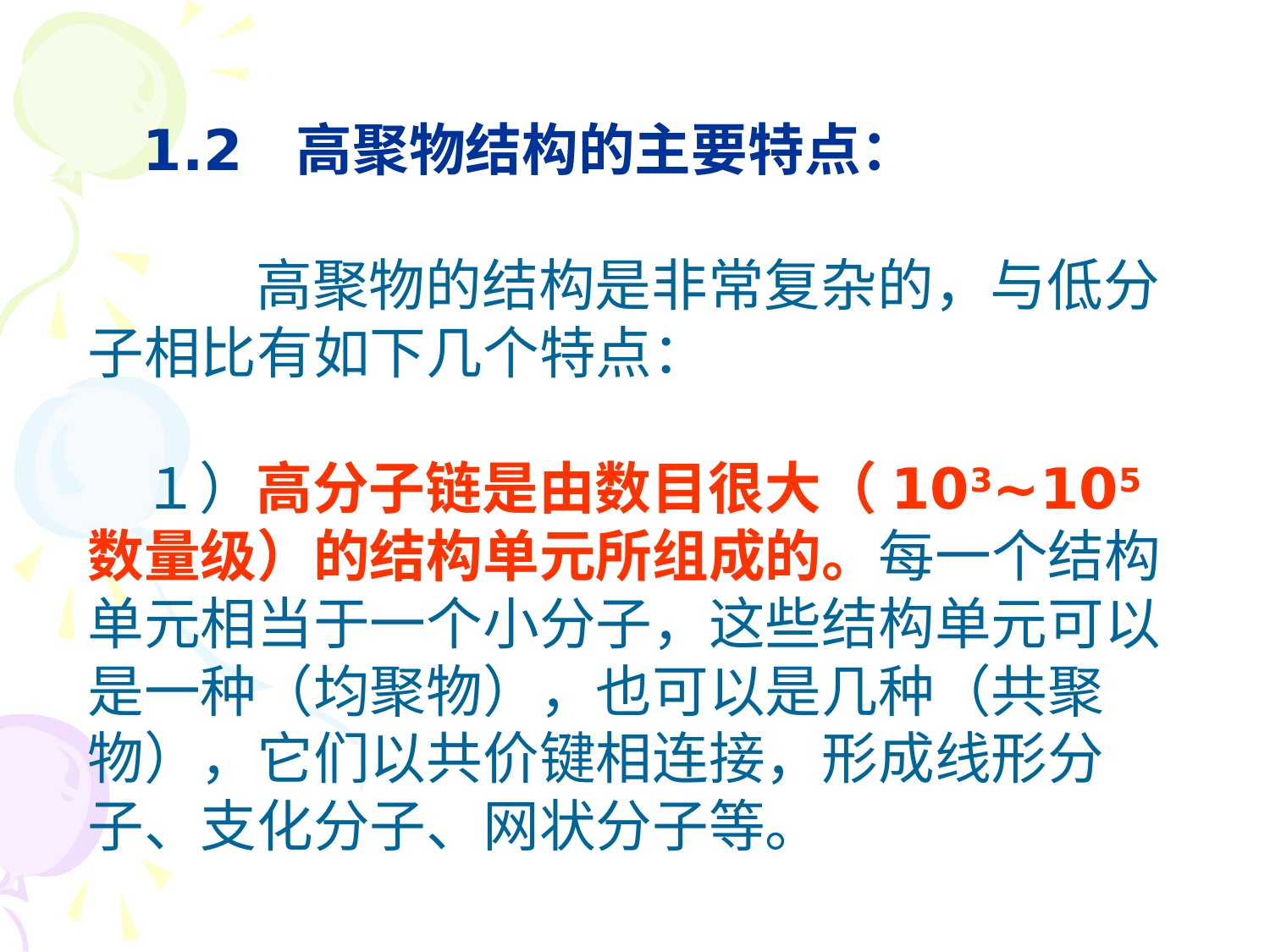

1.2  高聚物结构的主要特点：

　　高聚物的结构是非常复杂的，与低分子相比有如下几个特点：

１）高分子链是由数目很大（103~105数量级）的结构单元所组成的。每一个结构单元相当于一个小分子，这些结构单元可以是一种（均聚物），也可以是几种（共聚物），它们以共价键相连接，形成线形分子、支化分子、网状分子等。